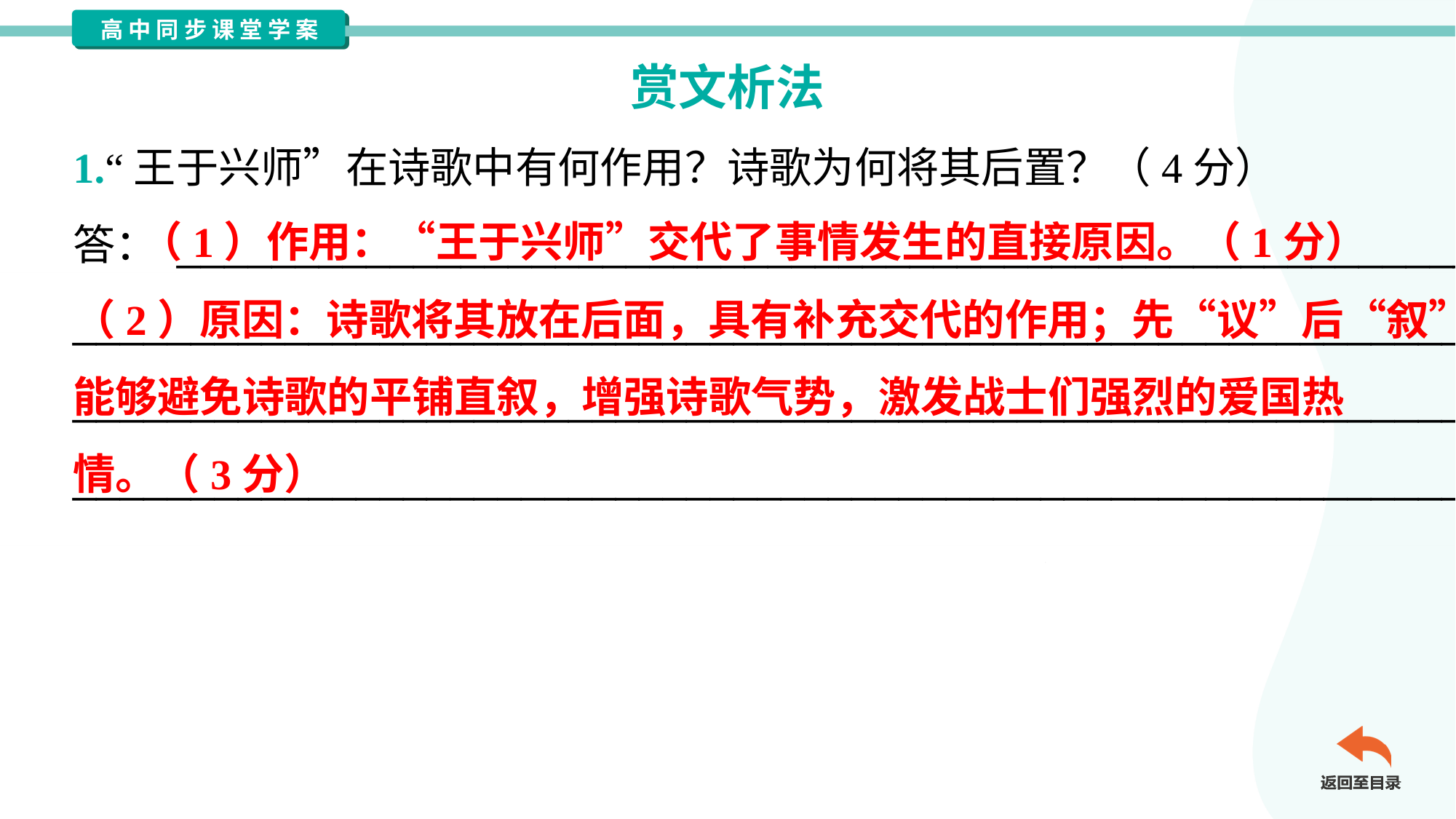

赏文析法
1.“王于兴师”在诗歌中有何作用？诗歌为何将其后置？（4分）
答： ________________________________________________________
_____________________________________________________________
_____________________________________________________________
_____________________________________________________________
      （1）作用：“王于兴师”交代了事情发生的直接原因。（1分）
（2）原因：诗歌将其放在后面，具有补充交代的作用；先“议”后“叙”，
能够避免诗歌的平铺直叙，增强诗歌气势，激发战士们强烈的爱国热
情。（3分）